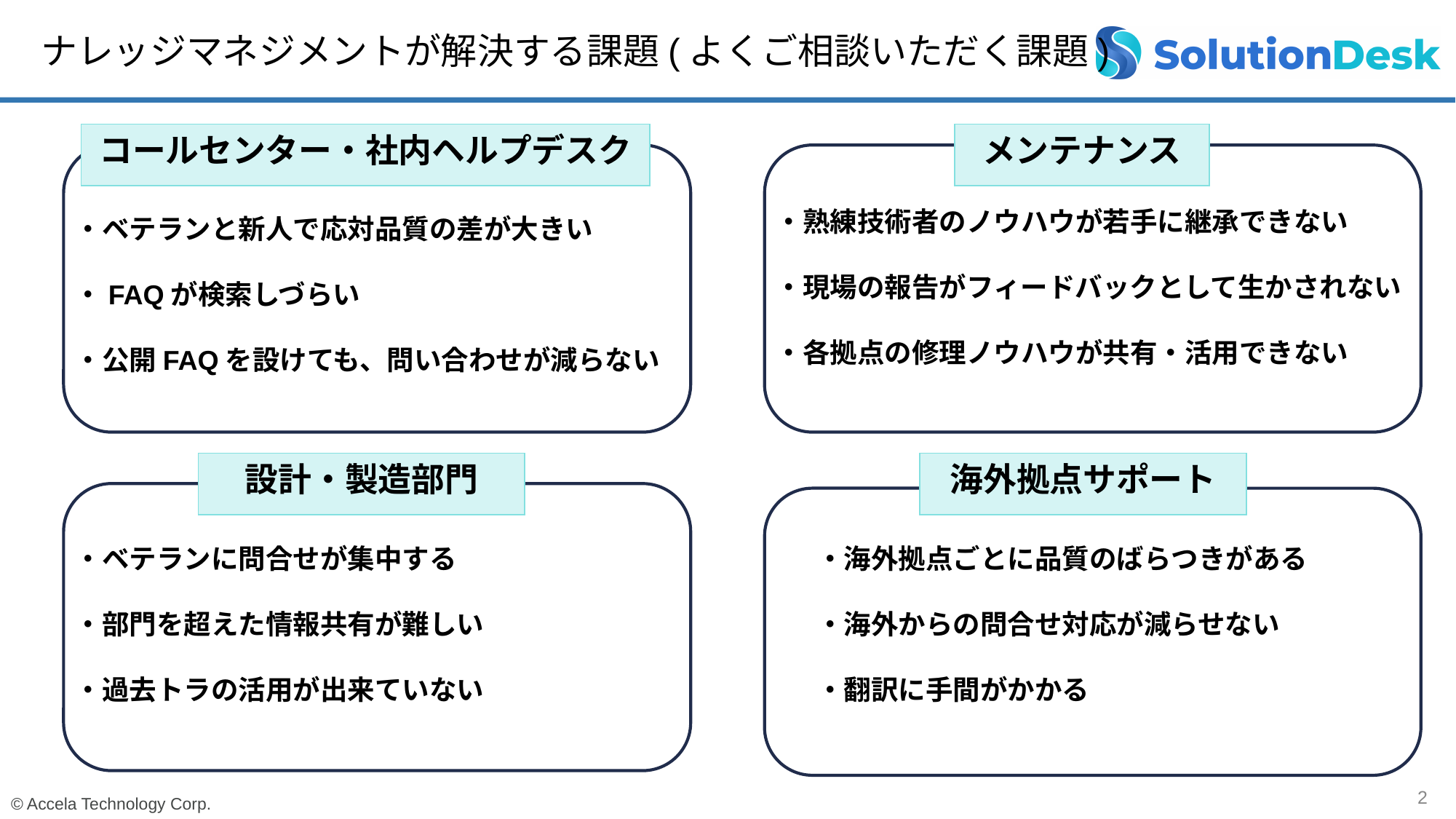

ナレッジマネジメントが解決する課題(よくご相談いただく課題)
コールセンター・社内ヘルプデスク
メンテナンス

・熟練技術者のノウハウが若手に継承できない

・現場の報告がフィードバックとして生かされない

・各拠点の修理ノウハウが共有・活用できない

・ベテランと新人で応対品質の差が大きい

・FAQが検索しづらい

・公開FAQを設けても、問い合わせが減らない
設計・製造部門
海外拠点サポート

・ベテランに問合せが集中する

・部門を超えた情報共有が難しい

・過去トラの活用が出来ていない
・海外拠点ごとに品質のばらつきがある

・海外からの問合せ対応が減らせない

・翻訳に手間がかかる

2